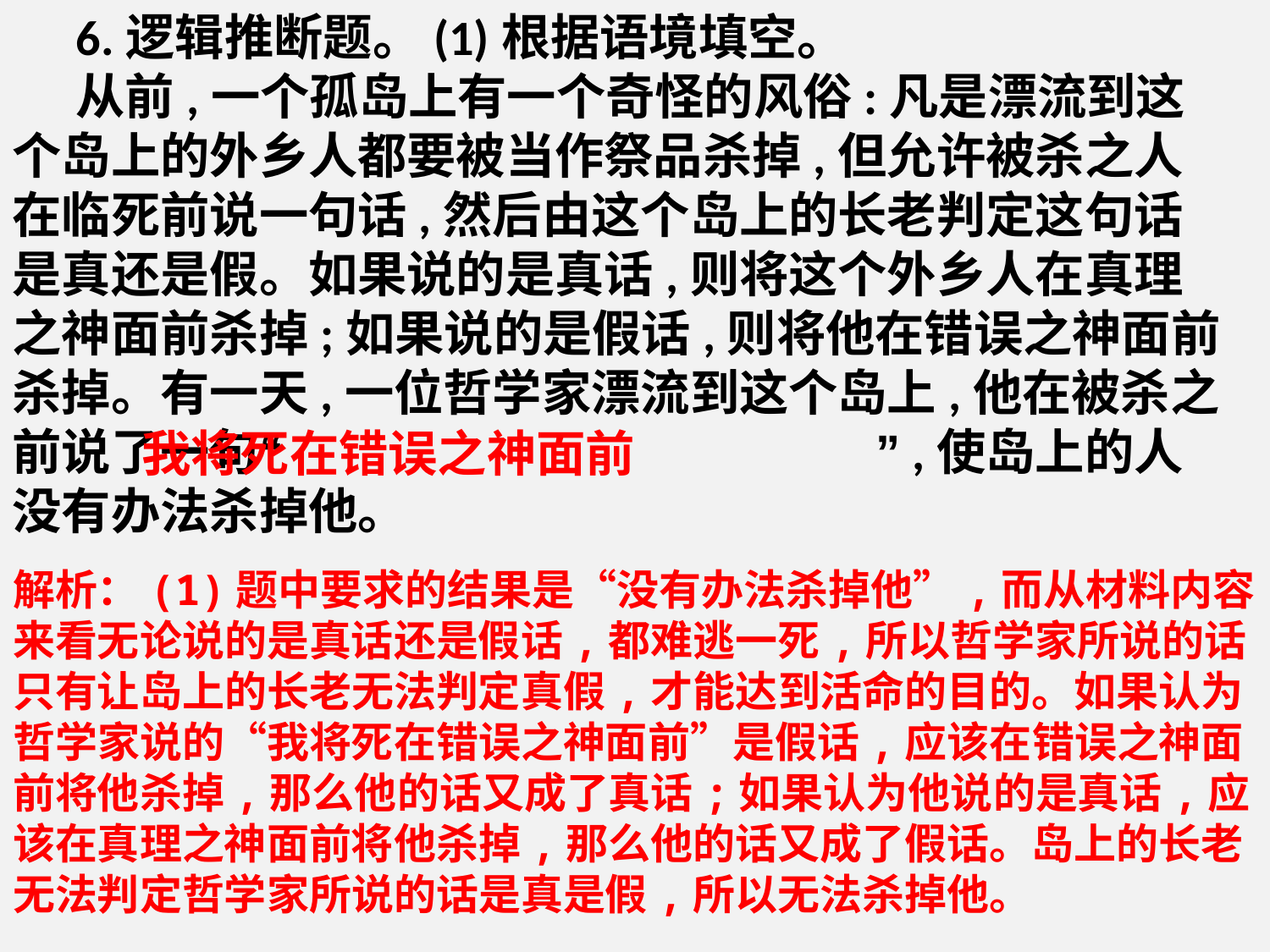

6.逻辑推断题。(1)根据语境填空。
从前,一个孤岛上有一个奇怪的风俗:凡是漂流到这个岛上的外乡人都要被当作祭品杀掉,但允许被杀之人在临死前说一句话,然后由这个岛上的长老判定这句话是真还是假。如果说的是真话,则将这个外乡人在真理之神面前杀掉;如果说的是假话,则将他在错误之神面前杀掉。有一天,一位哲学家漂流到这个岛上,他在被杀之前说了一句“　　　　　　　　　　　　”,使岛上的人没有办法杀掉他。
我将死在错误之神面前
解析：(1)题中要求的结果是“没有办法杀掉他”,而从材料内容来看无论说的是真话还是假话,都难逃一死,所以哲学家所说的话只有让岛上的长老无法判定真假,才能达到活命的目的。如果认为哲学家说的“我将死在错误之神面前”是假话,应该在错误之神面前将他杀掉,那么他的话又成了真话;如果认为他说的是真话,应该在真理之神面前将他杀掉,那么他的话又成了假话。岛上的长老无法判定哲学家所说的话是真是假,所以无法杀掉他。